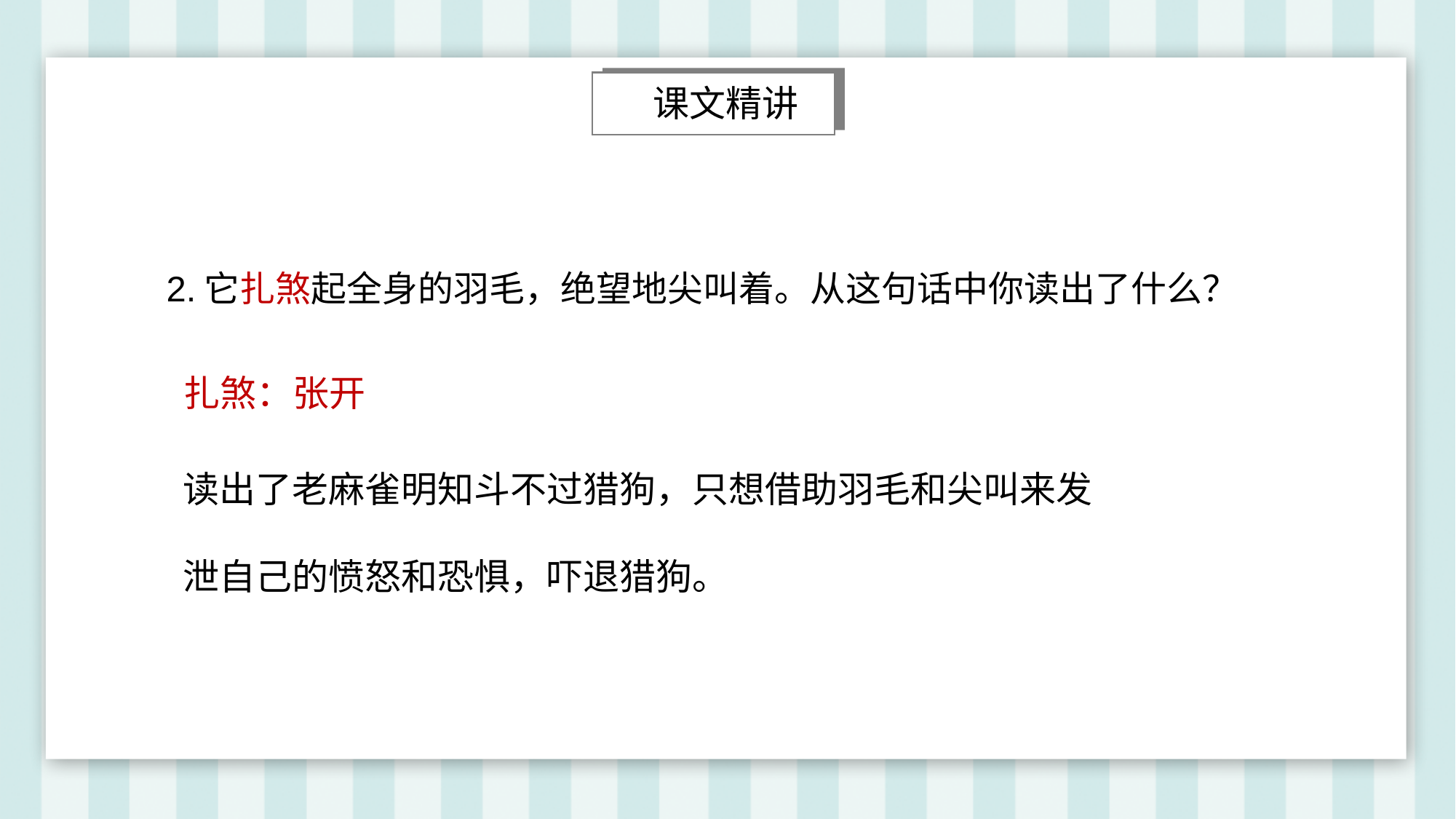

课文精讲
2.它扎煞起全身的羽毛，绝望地尖叫着。从这句话中你读出了什么？
扎煞：张开
读出了老麻雀明知斗不过猎狗，只想借助羽毛和尖叫来发泄自己的愤怒和恐惧，吓退猎狗。